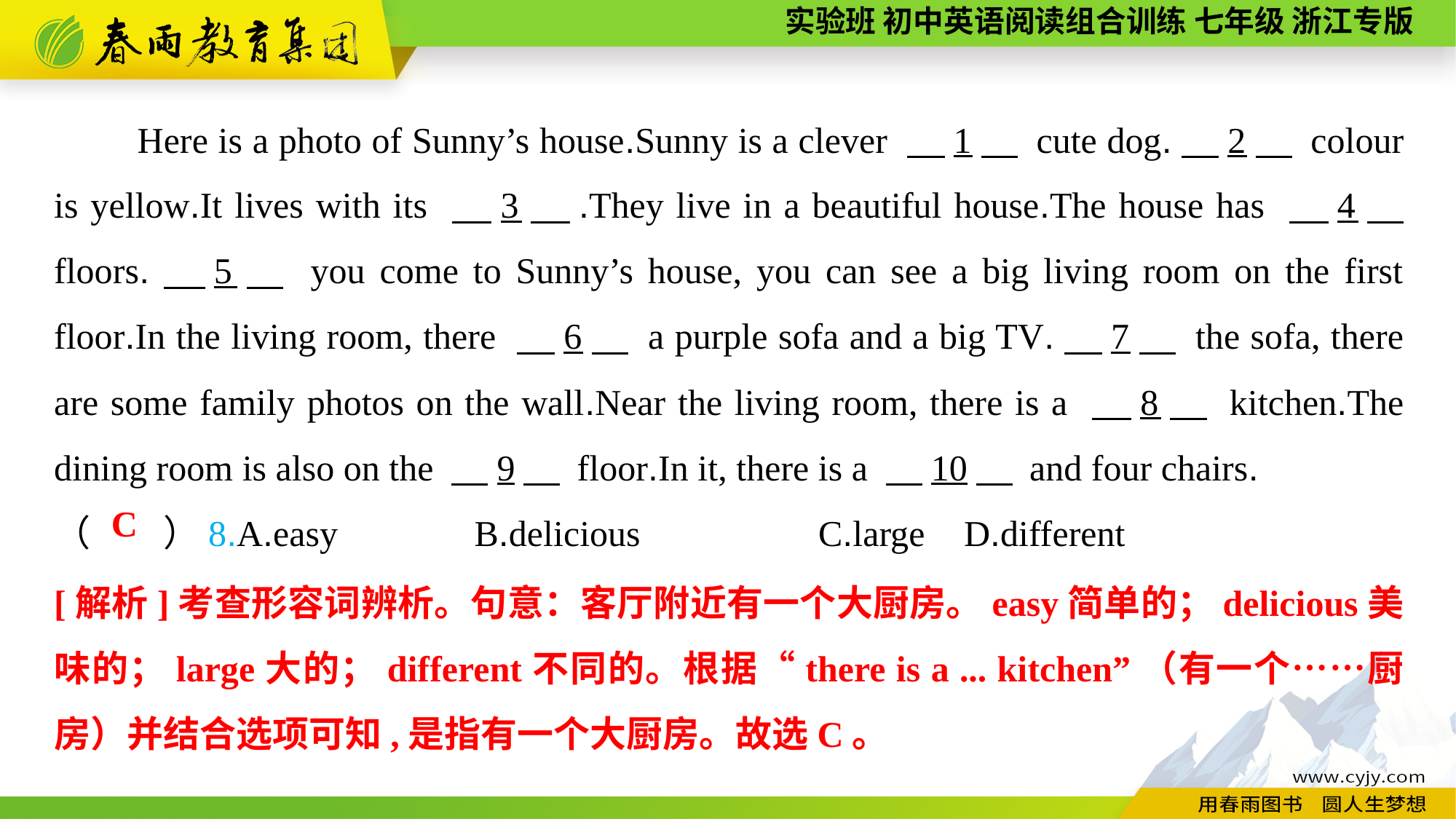

Here is a photo of Sunny’s house.Sunny is a clever 　1　 cute dog.　2　 colour is yellow.It lives with its 　3　.They live in a beautiful house.The house has 　4　 floors.　5　 you come to Sunny’s house, you can see a big living room on the first floor.In the living room, there 　6　 a purple sofa and a big TV.　7　 the sofa, there are some family photos on the wall.Near the living room, there is a 　8　 kitchen.The dining room is also on the 　9　 floor.In it, there is a 　10　 and four chairs.
（　　）8.A.easy               B.delicious         	C.large	    D.different
C
[解析]考查形容词辨析。句意：客厅附近有一个大厨房。easy简单的；delicious美味的；large大的；different不同的。根据“there is a ... kitchen”（有一个……厨房）并结合选项可知,是指有一个大厨房。故选C。